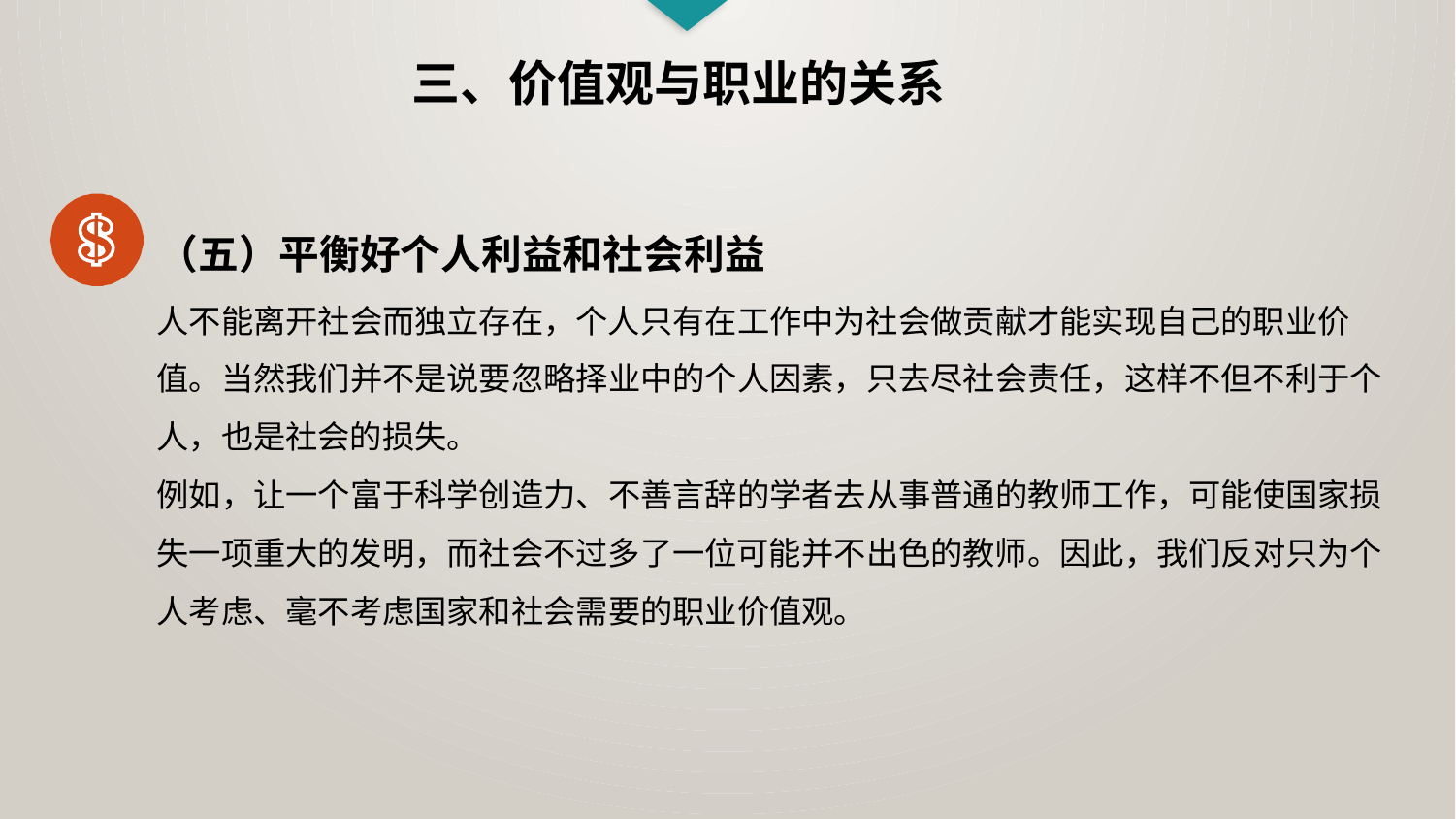

三、价值观与职业的关系

（五）平衡好个人利益和社会利益

人不能离开社会而独立存在，个人只有在工作中为社会做贡献才能实现自己的职业价值。当然我们并不是说要忽略择业中的个人因素，只去尽社会责任，这样不但不利于个人，也是社会的损失。
例如，让一个富于科学创造力、不善言辞的学者去从事普通的教师工作，可能使国家损失一项重大的发明，而社会不过多了一位可能并不出色的教师。因此，我们反对只为个人考虑、毫不考虑国家和社会需要的职业价值观。
77